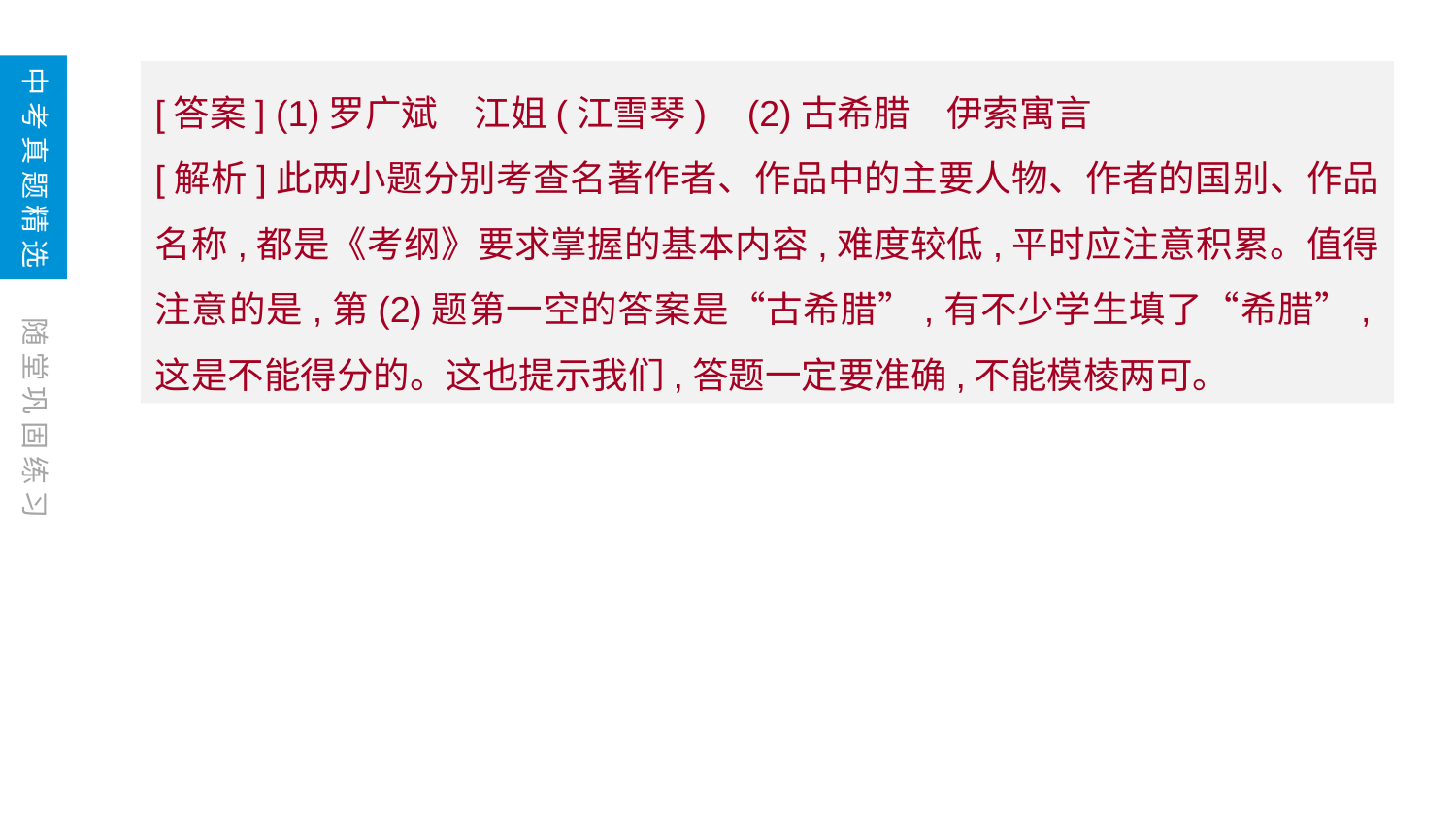

中考真题精选
[答案] (1)罗广斌　江姐(江雪琴)    (2)古希腊　伊索寓言
[解析]此两小题分别考查名著作者、作品中的主要人物、作者的国别、作品名称,都是《考纲》要求掌握的基本内容,难度较低,平时应注意积累。值得注意的是,第(2)题第一空的答案是“古希腊”,有不少学生填了“希腊”,这是不能得分的。这也提示我们,答题一定要准确,不能模棱两可。
随堂巩固练习